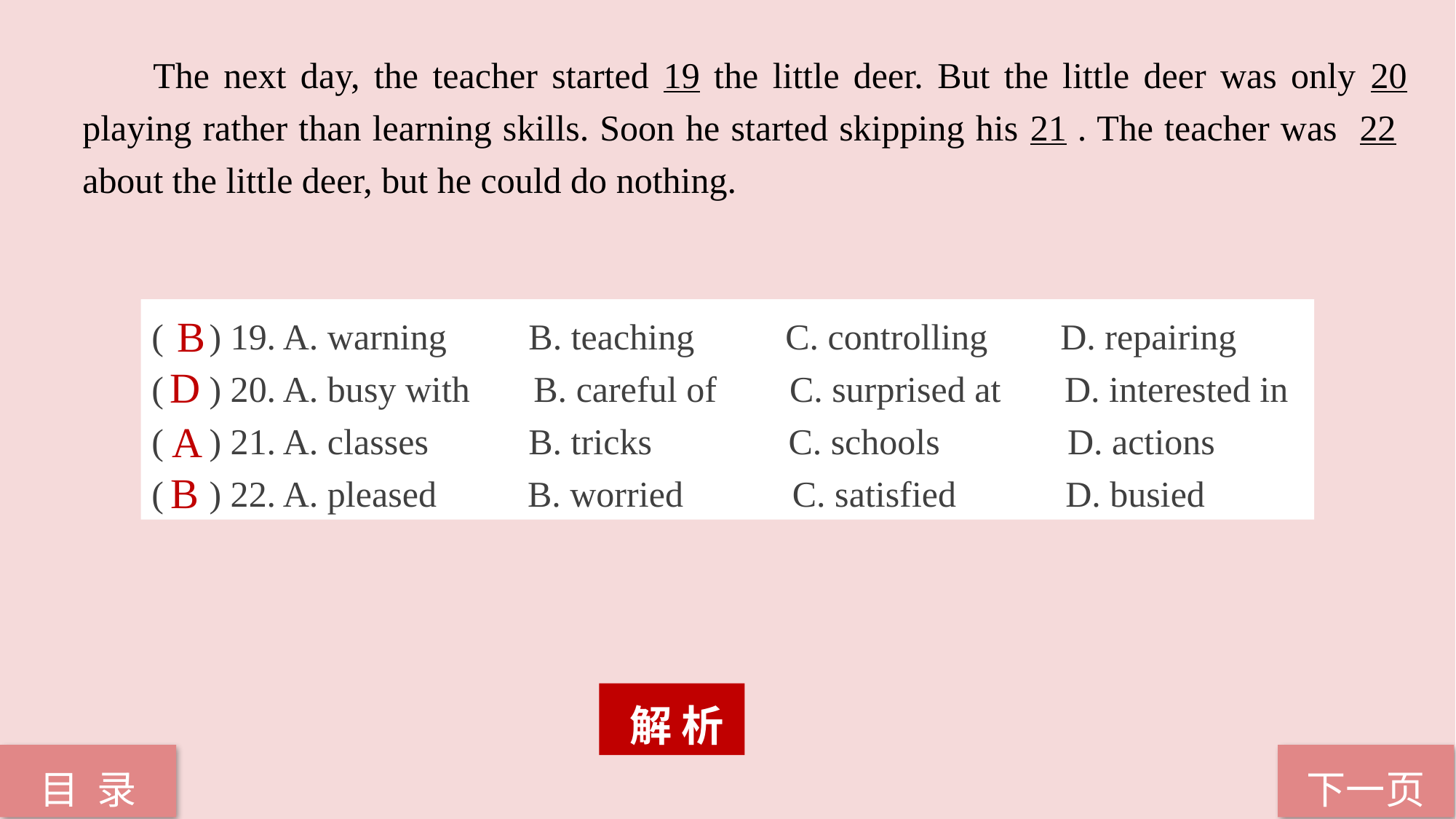

The next day, the teacher started 19 the little deer. But the little deer was only 20 playing rather than learning skills. Soon he started skipping his 21 . The teacher was  22  about the little deer, but he could do nothing.
(     ) 19. A. warning         B. teaching          C. controlling        D. repairing
(     ) 20. A. busy with       B. careful of        C. surprised at       D. interested in
(     ) 21. A. classes           B. tricks               C. schools              D. actions
(     ) 22. A. pleased          B. worried            C. satisfied            D. busied
B
D
A
B
 解 析